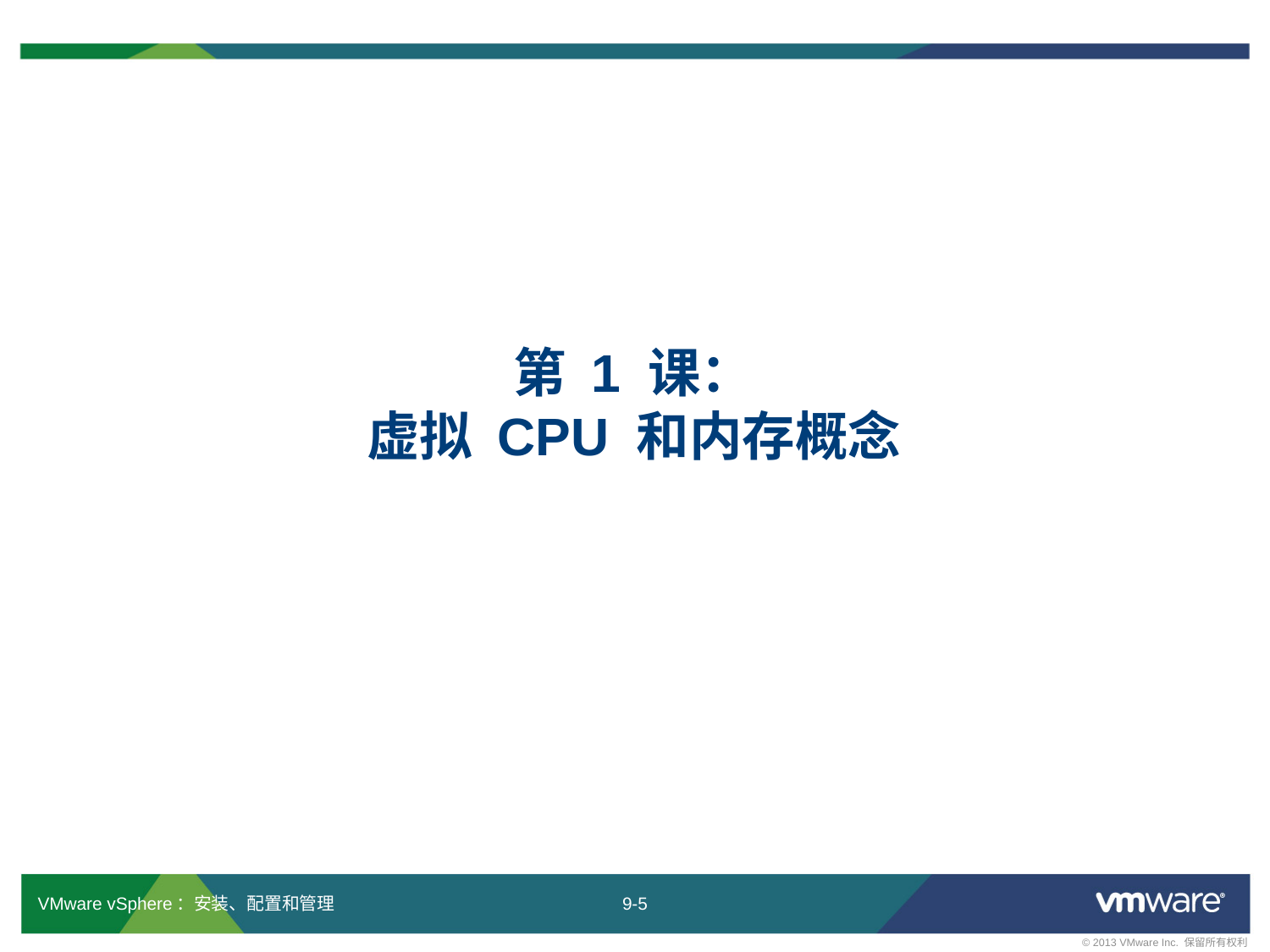

# 第 1 课： 虚拟 CPU 和内存概念